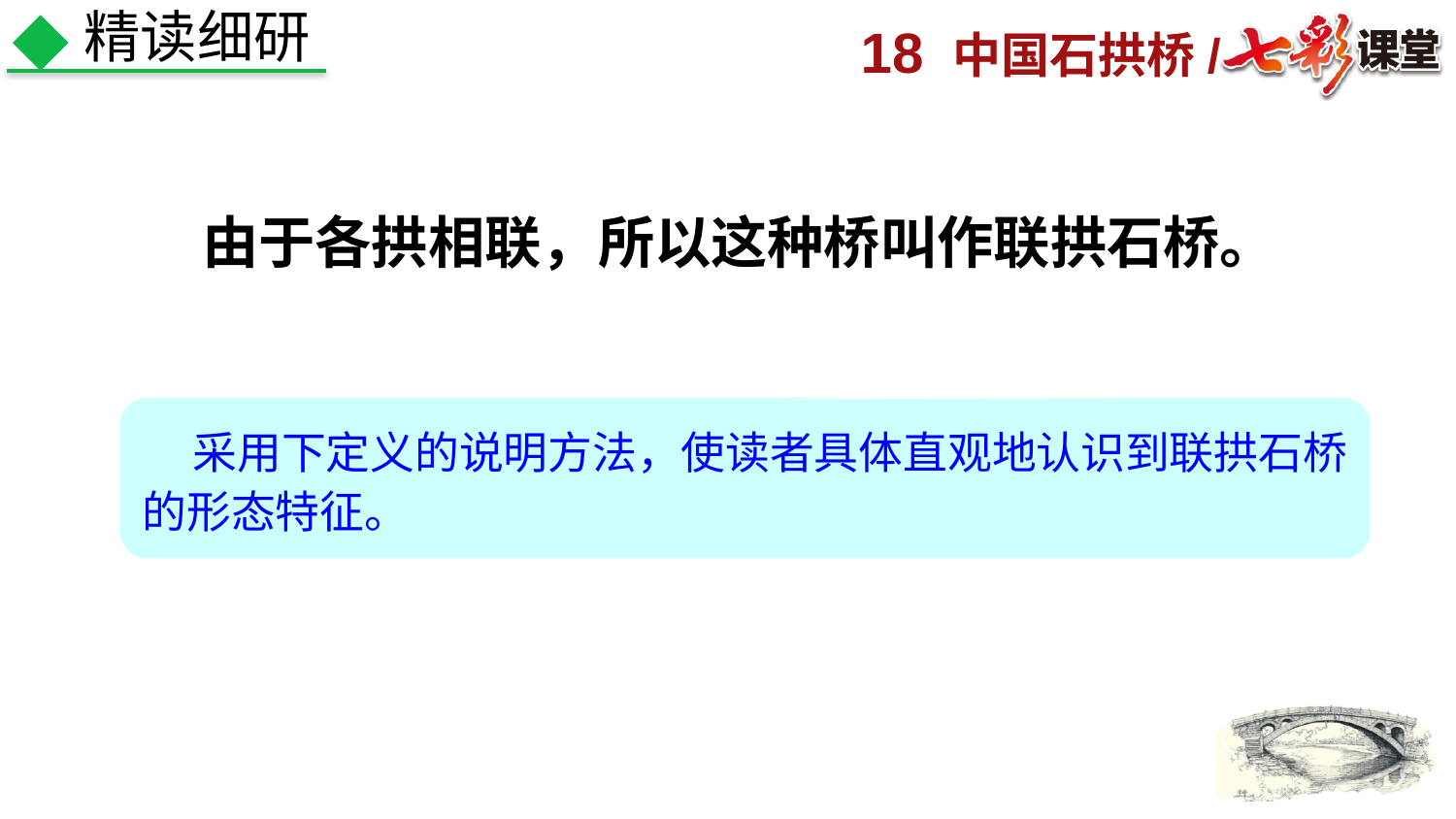

精读细研

    由于各拱相联，所以这种桥叫作联拱石桥。
    采用下定义的说明方法，使读者具体直观地认识到联拱石桥的形态特征。